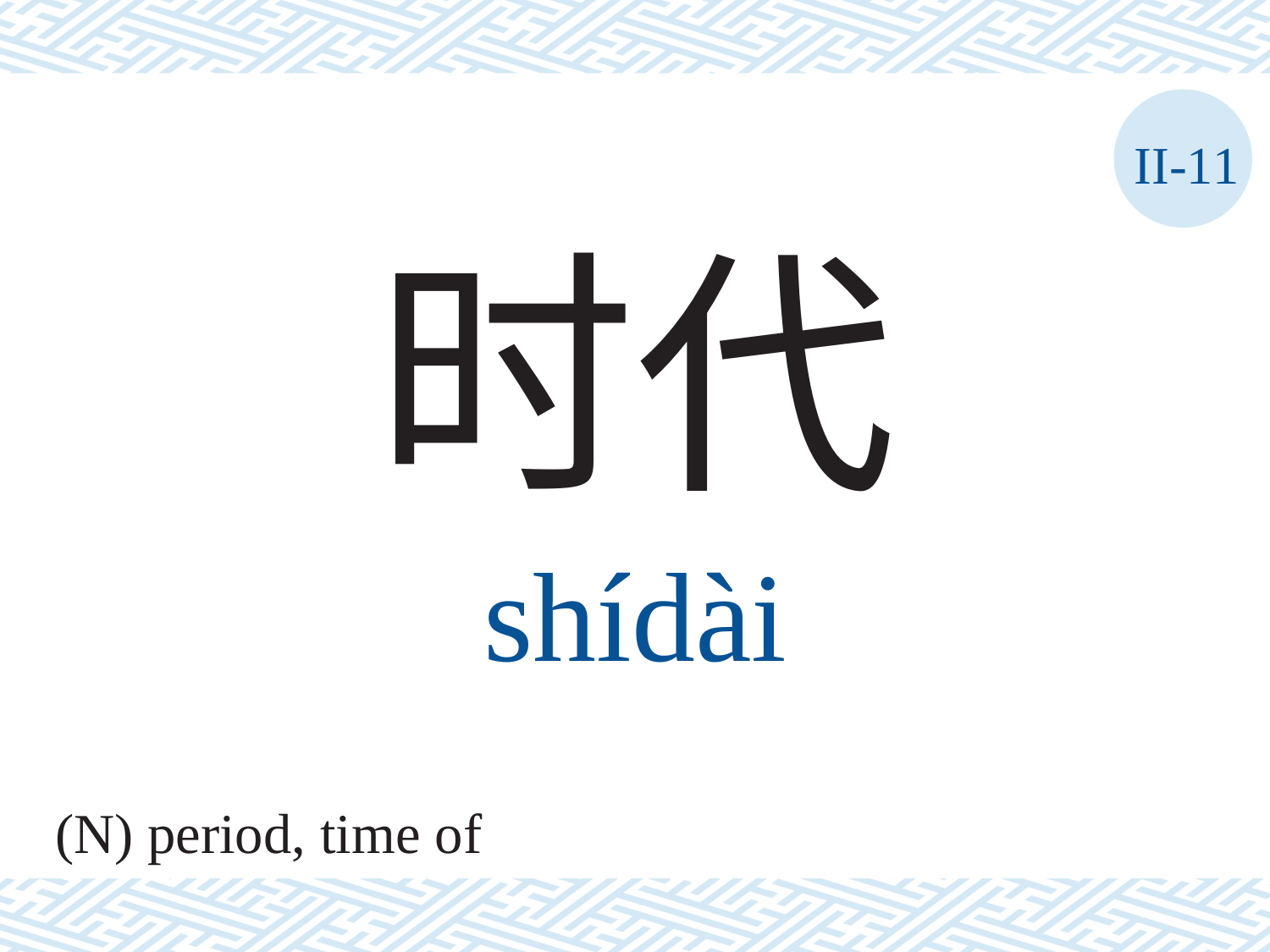

II-11
时代
shídài
(N) period, time of